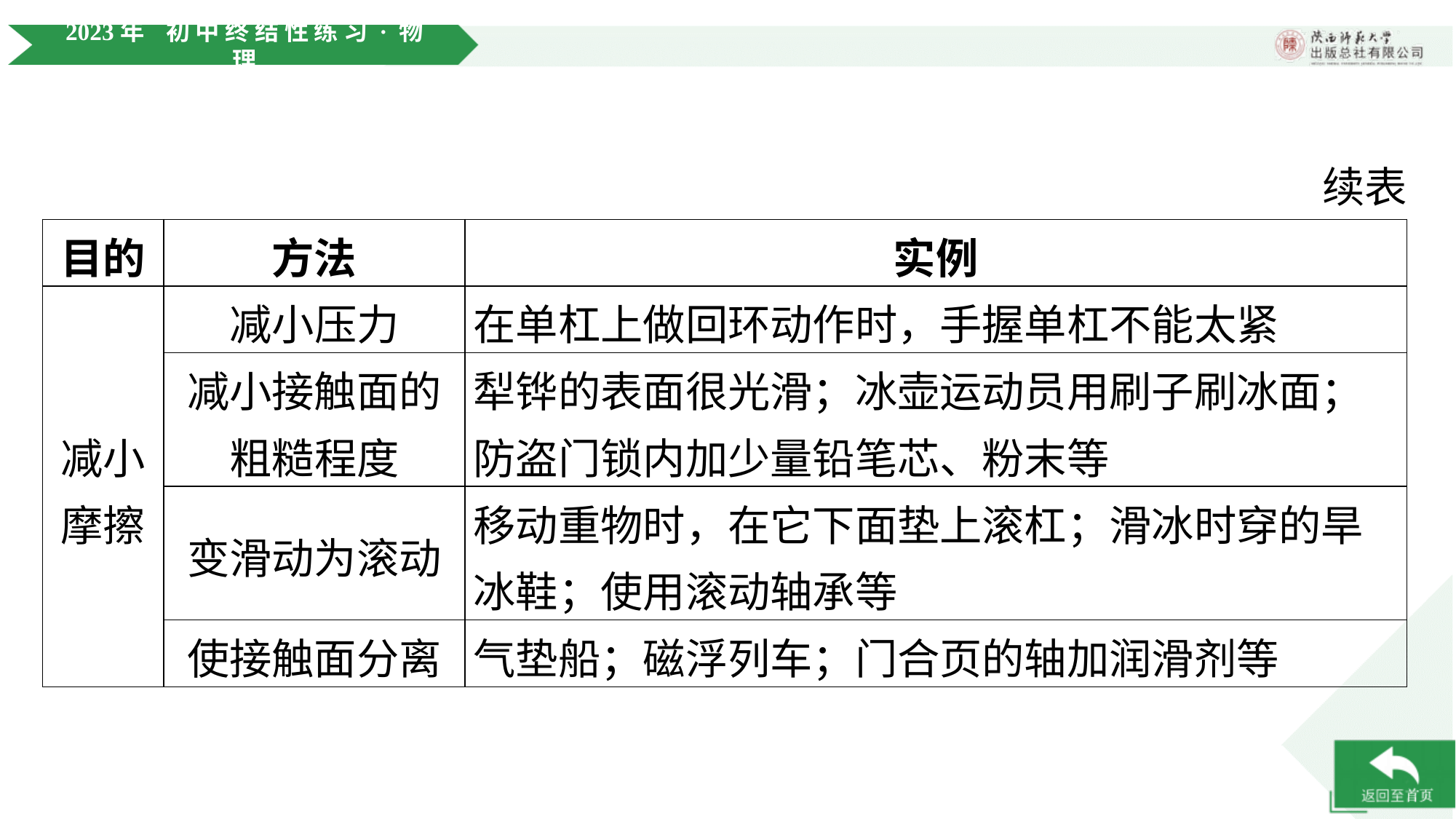

续表
| 目的 | 方法 | 实例 |
| --- | --- | --- |
| 减小 摩擦 | 减小压力 | 在单杠上做回环动作时，手握单杠不能太紧 |
|  | 减小接触面的 粗糙程度 | 犁铧的表面很光滑；冰壶运动员用刷子刷冰面； 防盗门锁内加少量铅笔芯、粉末等 |
|  | 变滑动为滚动 | 移动重物时，在它下面垫上滚杠；滑冰时穿的旱 冰鞋；使用滚动轴承等 |
|  | 使接触面分离 | 气垫船；磁浮列车；门合页的轴加润滑剂等 |